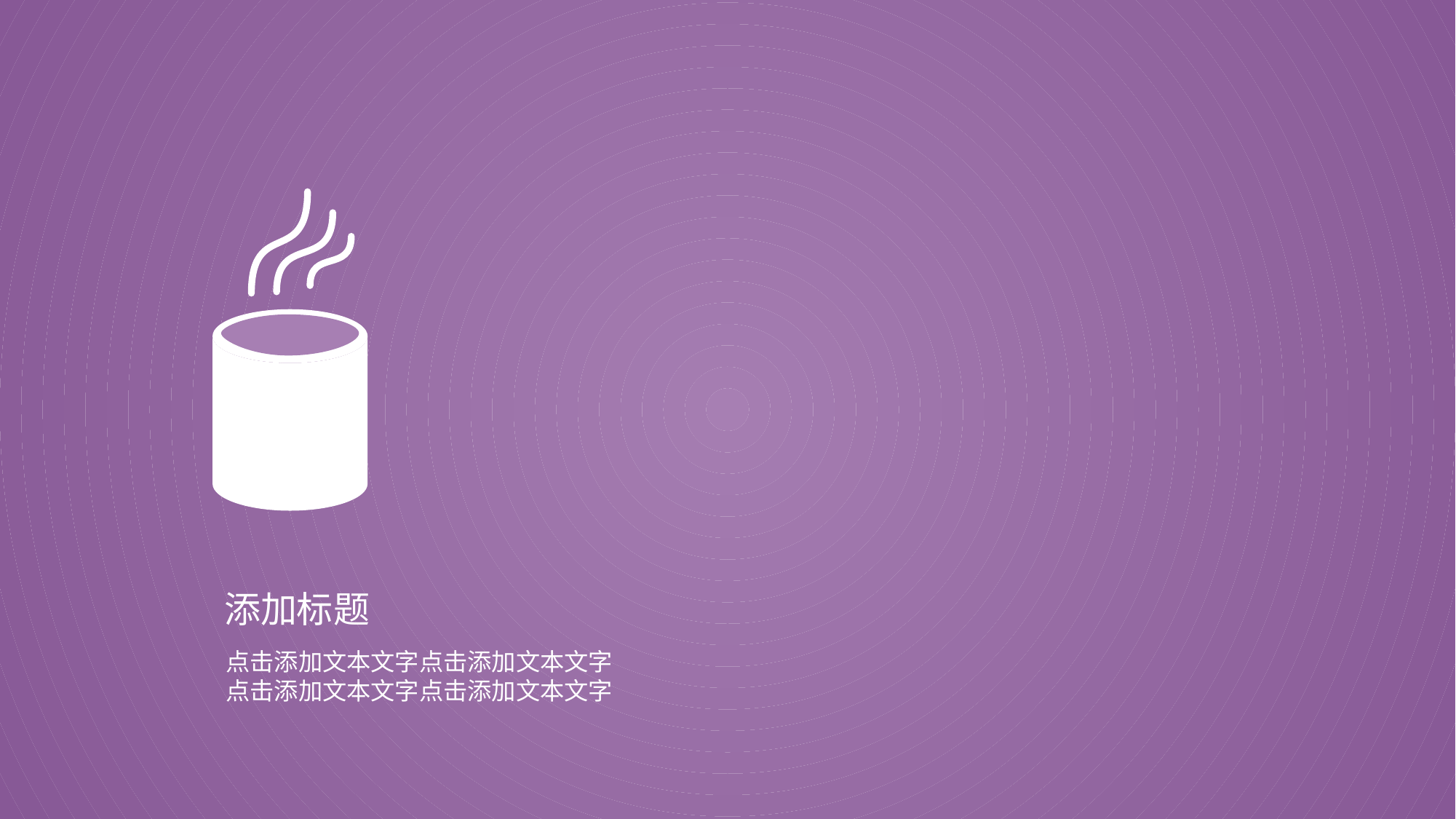

添加标题
点击添加文本文字点击添加文本文字
点击添加文本文字点击添加文本文字